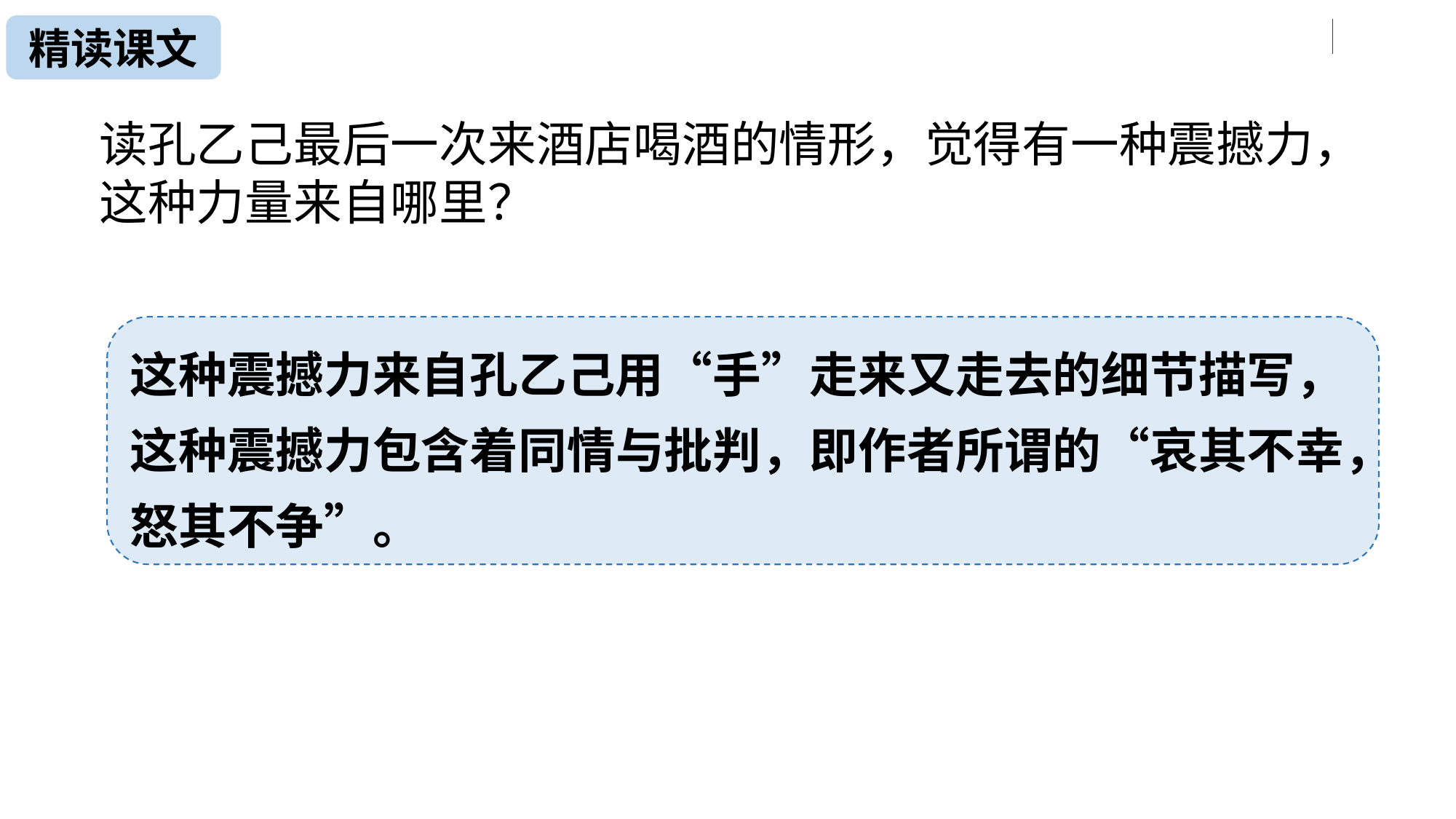

精读课文
读孔乙己最后一次来酒店喝酒的情形，觉得有一种震撼力，这种力量来自哪里？
这种震撼力来自孔乙己用“手”走来又走去的细节描写，这种震撼力包含着同情与批判，即作者所谓的“哀其不幸，怒其不争”。